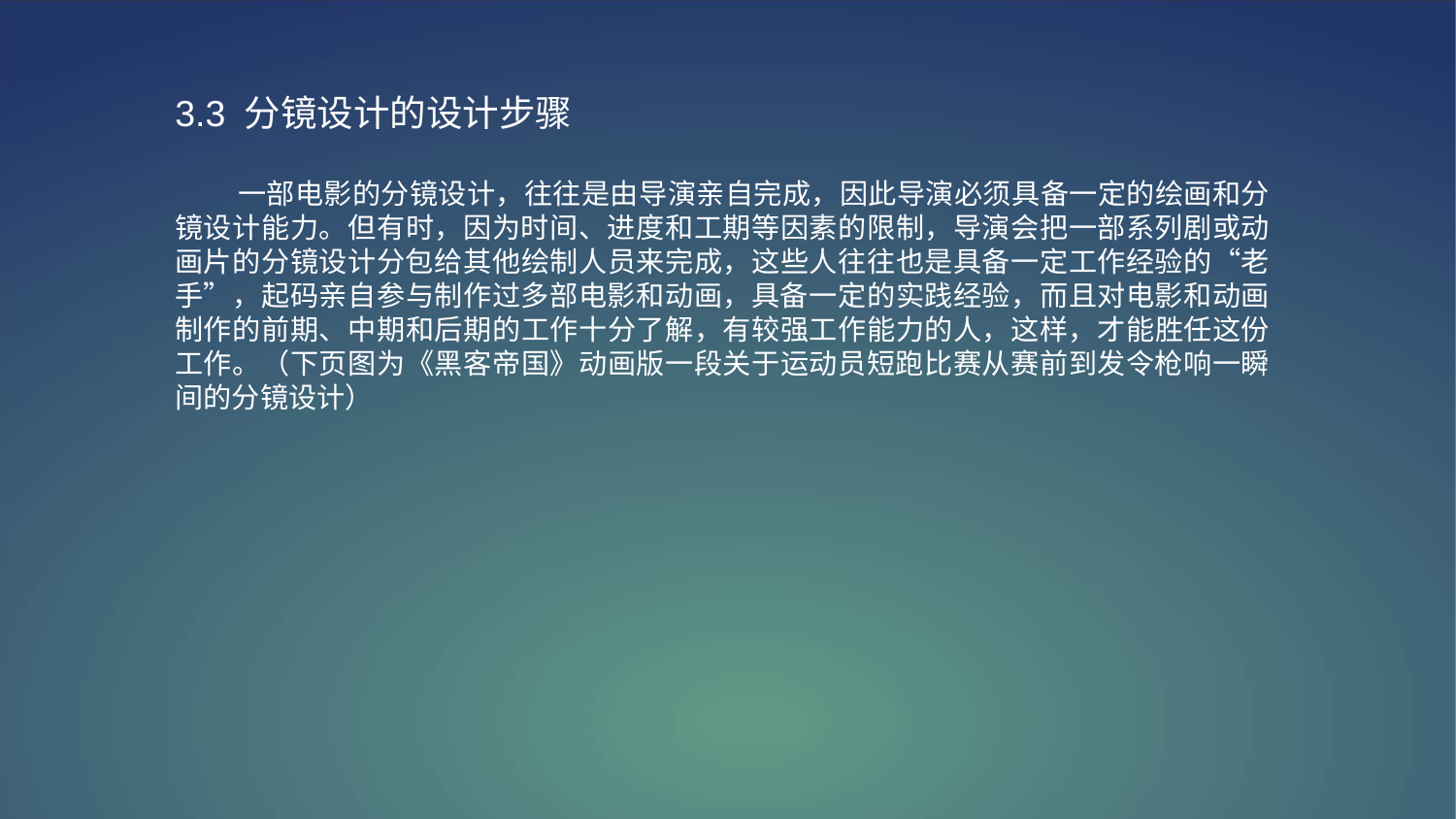

3.3 分镜设计的设计步骤
  一部电影的分镜设计，往往是由导演亲自完成，因此导演必须具备一定的绘画和分镜设计能力。但有时，因为时间、进度和工期等因素的限制，导演会把一部系列剧或动画片的分镜设计分包给其他绘制人员来完成，这些人往往也是具备一定工作经验的“老手”，起码亲自参与制作过多部电影和动画，具备一定的实践经验，而且对电影和动画制作的前期、中期和后期的工作十分了解，有较强工作能力的人，这样，才能胜任这份工作。（下页图为《黑客帝国》动画版一段关于运动员短跑比赛从赛前到发令枪响一瞬间的分镜设计）